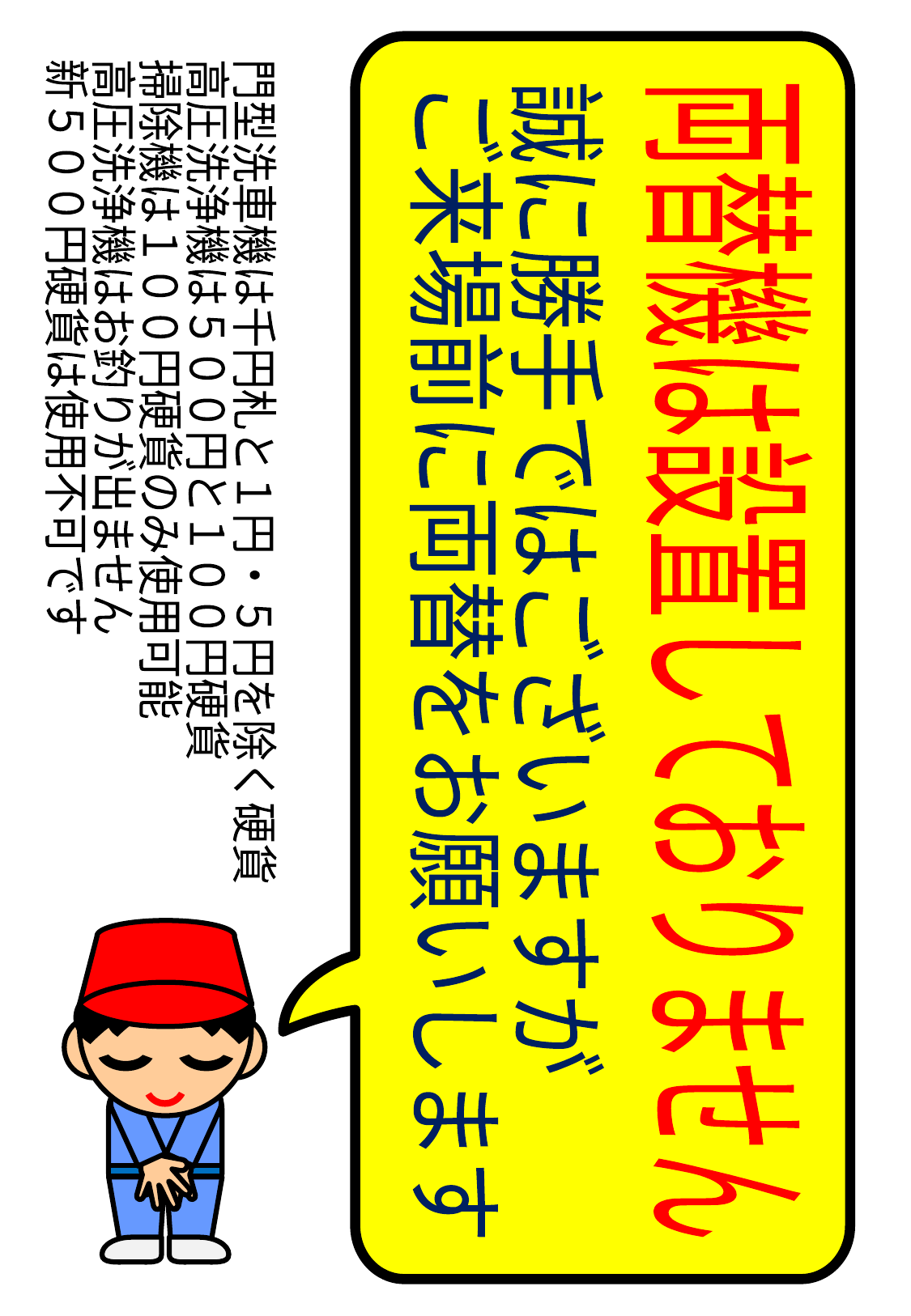

誠に勝手ではございますが
ご来場前に両替をお願いします
両替機は設置しておりません
門型洗車機は千円札と１円・５円を除く硬貨
高圧洗浄機は５００円と１００円硬貨
掃除機は１００円硬貨のみ使用可能
高圧洗浄機はお釣りが出ません
新５００円硬貨は使用不可です